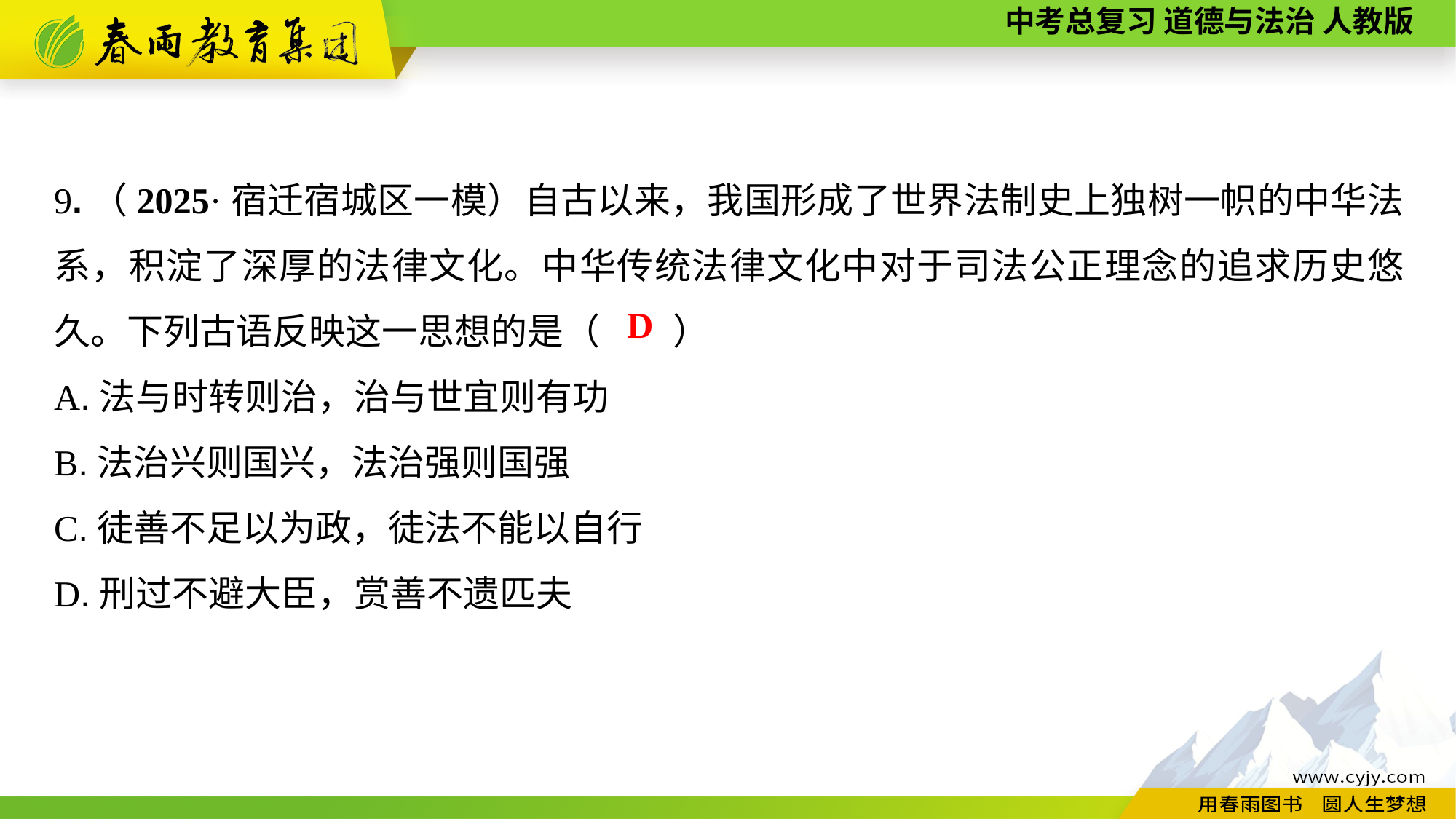

9.（2025·宿迁宿城区一模）自古以来，我国形成了世界法制史上独树一帜的中华法系，积淀了深厚的法律文化。中华传统法律文化中对于司法公正理念的追求历史悠久。下列古语反映这一思想的是（　　）
A.法与时转则治，治与世宜则有功
B.法治兴则国兴，法治强则国强
C.徒善不足以为政，徒法不能以自行
D.刑过不避大臣，赏善不遗匹夫
D